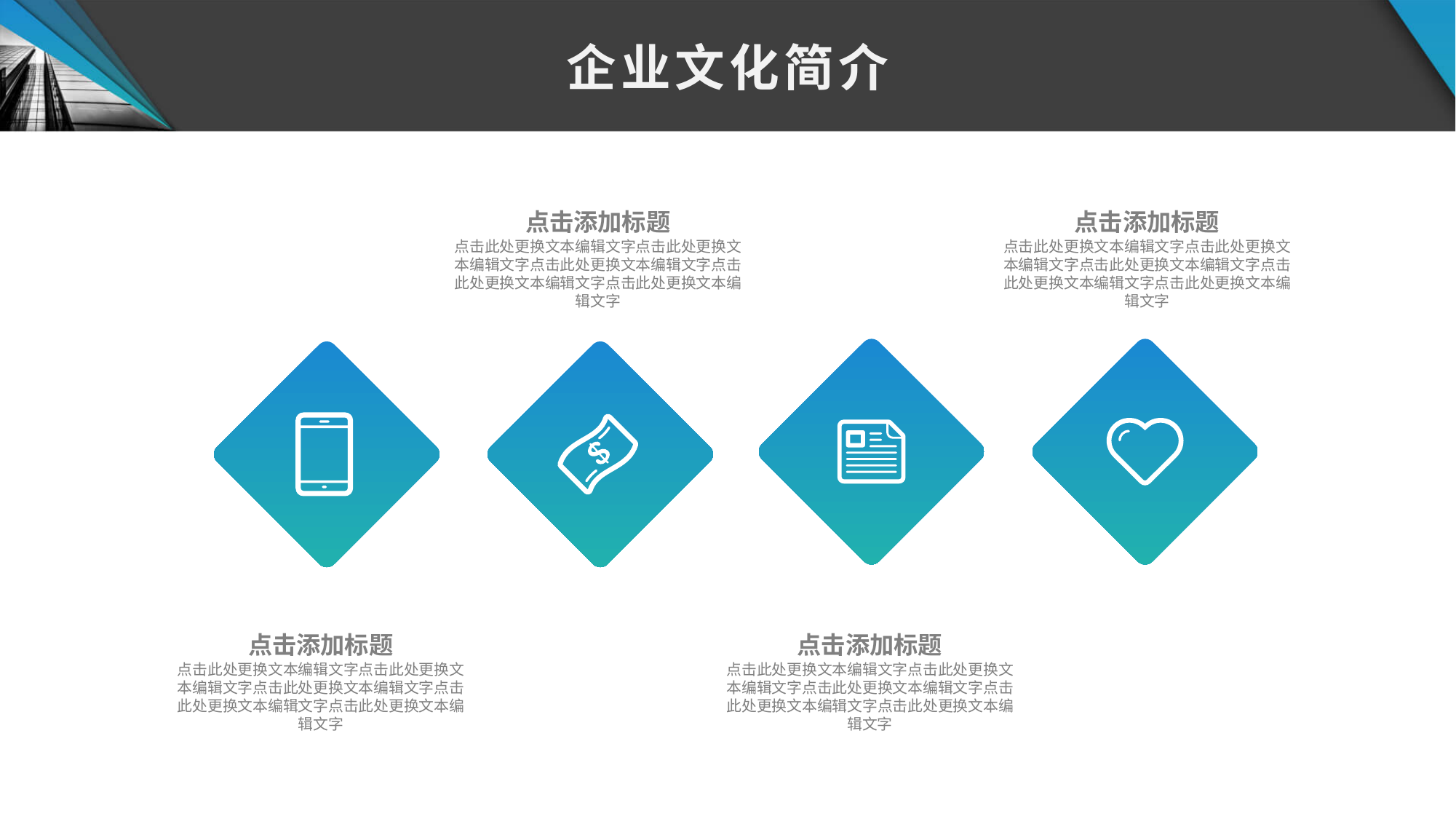

企业文化简介
点击添加标题
点击此处更换文本编辑文字点击此处更换文本编辑文字点击此处更换文本编辑文字点击此处更换文本编辑文字点击此处更换文本编辑文字
点击添加标题
点击此处更换文本编辑文字点击此处更换文本编辑文字点击此处更换文本编辑文字点击此处更换文本编辑文字点击此处更换文本编辑文字

点击添加标题
点击此处更换文本编辑文字点击此处更换文本编辑文字点击此处更换文本编辑文字点击此处更换文本编辑文字点击此处更换文本编辑文字
点击添加标题
点击此处更换文本编辑文字点击此处更换文本编辑文字点击此处更换文本编辑文字点击此处更换文本编辑文字点击此处更换文本编辑文字